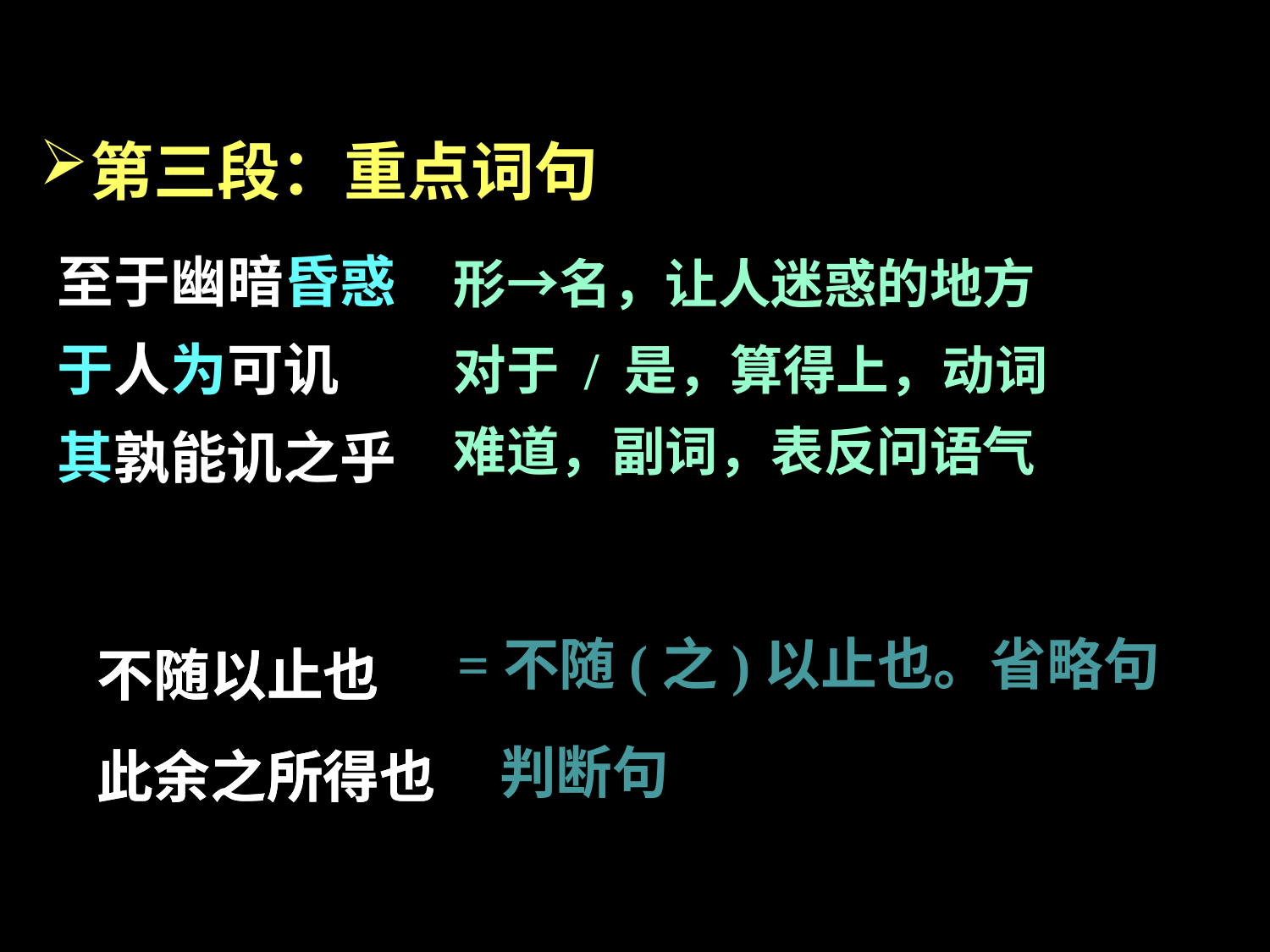

第三段：重点词句
至于幽暗昏惑
于人为可讥
其孰能讥之乎
形→名，让人迷惑的地方
对于 / 是，算得上，动词
难道，副词，表反问语气

不随以止也
此余之所得也
不随以止也
此余之所得也
=不随(之)以止也。省略句
判断句